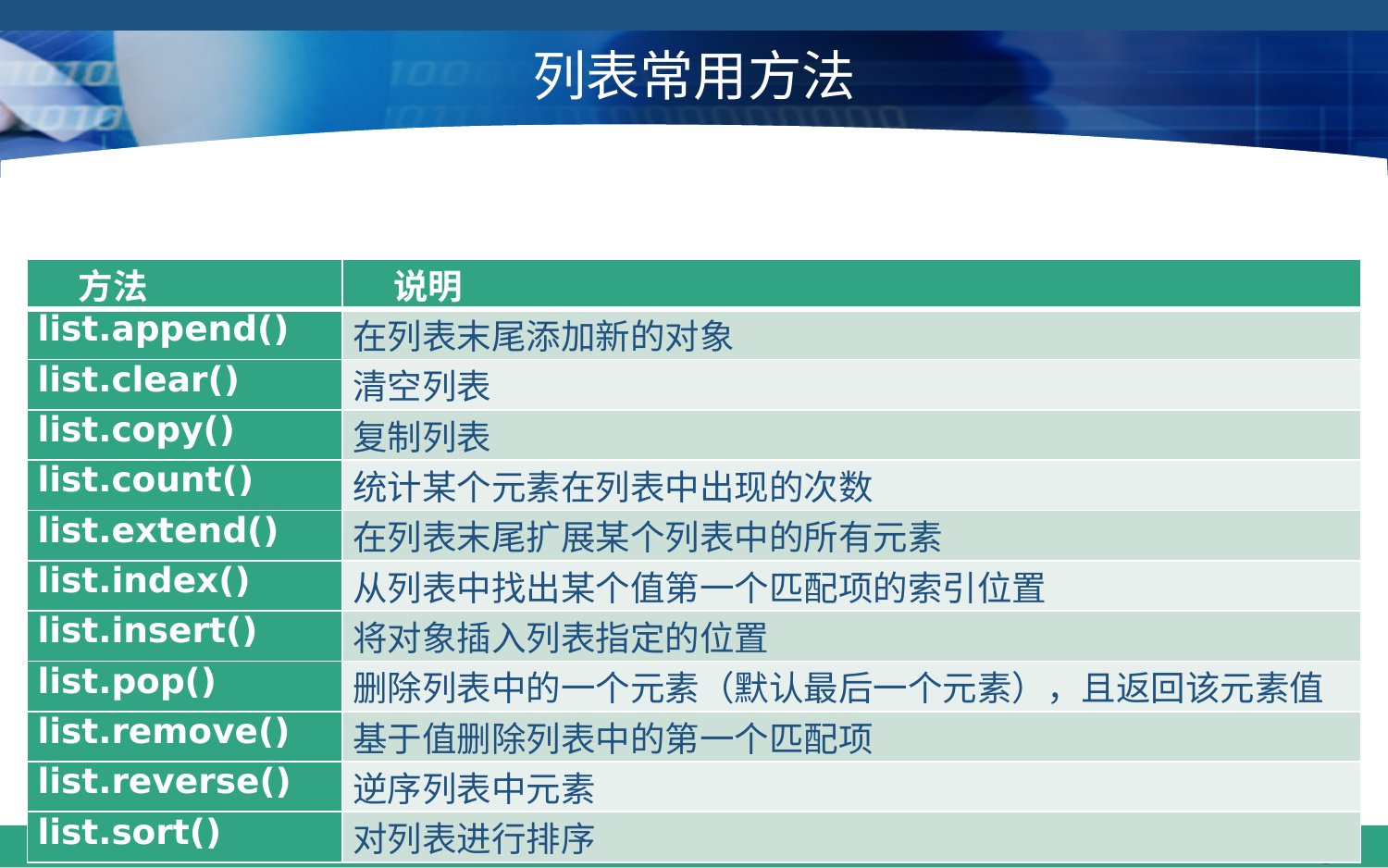

# 列表常用方法
| 方法 | 说明 |
| --- | --- |
| list.append() | 在列表末尾添加新的对象 |
| list.clear() | 清空列表 |
| list.copy() | 复制列表 |
| list.count() | 统计某个元素在列表中出现的次数 |
| list.extend() | 在列表末尾扩展某个列表中的所有元素 |
| list.index() | 从列表中找出某个值第一个匹配项的索引位置 |
| list.insert() | 将对象插入列表指定的位置 |
| list.pop() | 删除列表中的一个元素（默认最后一个元素），且返回该元素值 |
| list.remove() | 基于值删除列表中的第一个匹配项 |
| list.reverse() | 逆序列表中元素 |
| list.sort() | 对列表进行排序 |